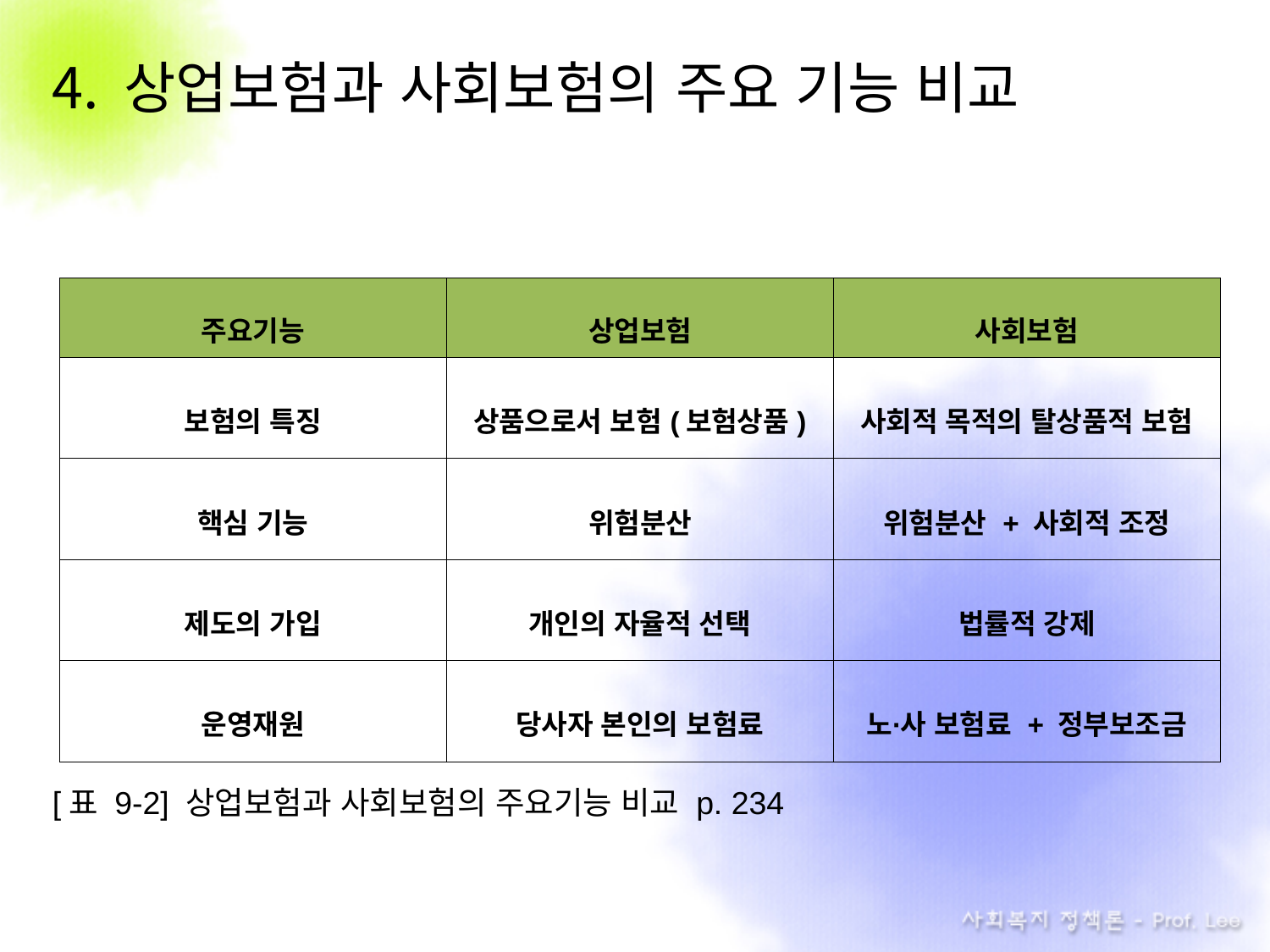

상업보험과 사회보험의 주요 기능 비교

[표 9-2] 상업보험과 사회보험의 주요기능 비교 p. 234

| 주요기능 | 상업보험 | 사회보험 |
| --- | --- | --- |
| 보험의 특징 | 상품으로서 보험(보험상품) | 사회적 목적의 탈상품적 보험 |
| 핵심 기능 | 위험분산 | 위험분산 + 사회적 조정 |
| 제도의 가입 | 개인의 자율적 선택 | 법률적 강제 |
| 운영재원 | 당사자 본인의 보험료 | 노∙사 보험료 + 정부보조금 |